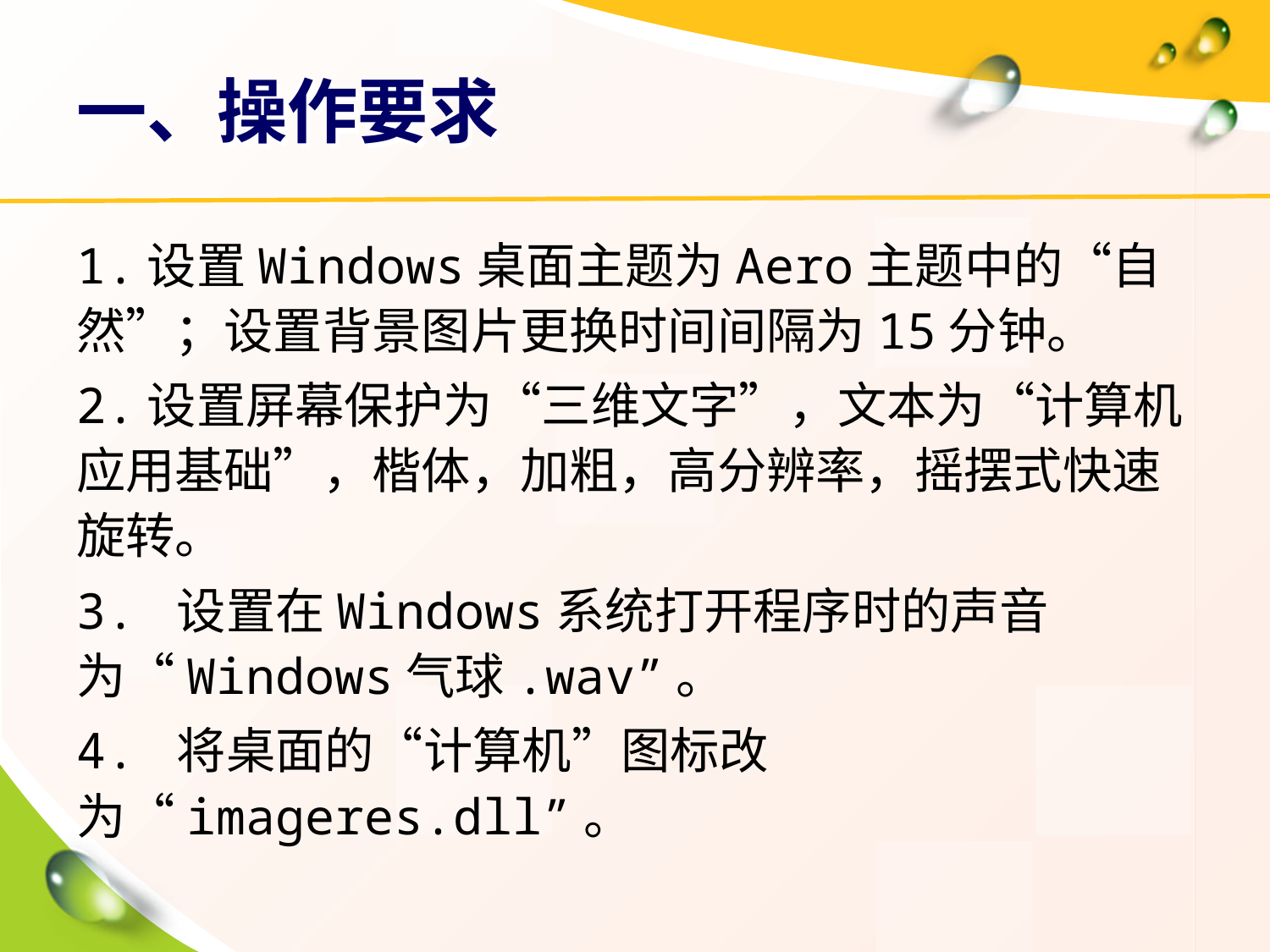

# 一、操作要求
1.设置Windows桌面主题为Aero主题中的“自然”；设置背景图片更换时间间隔为15分钟。
2.设置屏幕保护为“三维文字”，文本为“计算机应用基础”，楷体，加粗，高分辨率，摇摆式快速旋转。
3. 设置在Windows系统打开程序时的声音为“Windows气球.wav”。
4. 将桌面的“计算机”图标改为“imageres.dll”。